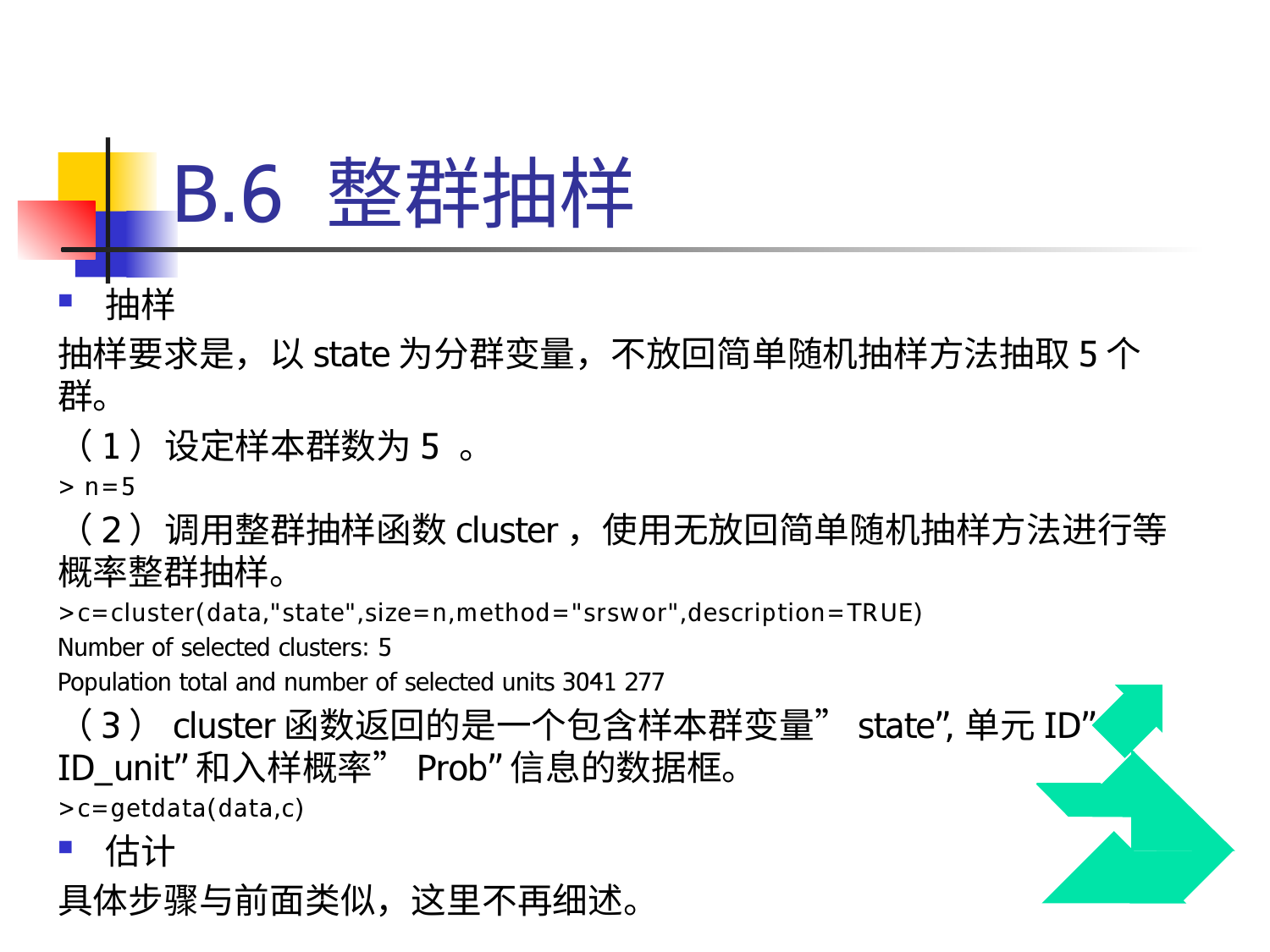

# B.6 整群抽样
抽样
抽样要求是，以state为分群变量，不放回简单随机抽样方法抽取5个群。
（1）设定样本群数为5 。
> n=5
（2）调用整群抽样函数cluster，使用无放回简单随机抽样方法进行等概率整群抽样。
>c=cluster(data,"state",size=n,method="srswor",description=TRUE)
Number of selected clusters: 5
Population total and number of selected units 3041 277
（3）cluster函数返回的是一个包含样本群变量”state”,单元ID” ID_unit”和入样概率”Prob”信息的数据框。
>c=getdata(data,c)
估计
具体步骤与前面类似，这里不再细述。